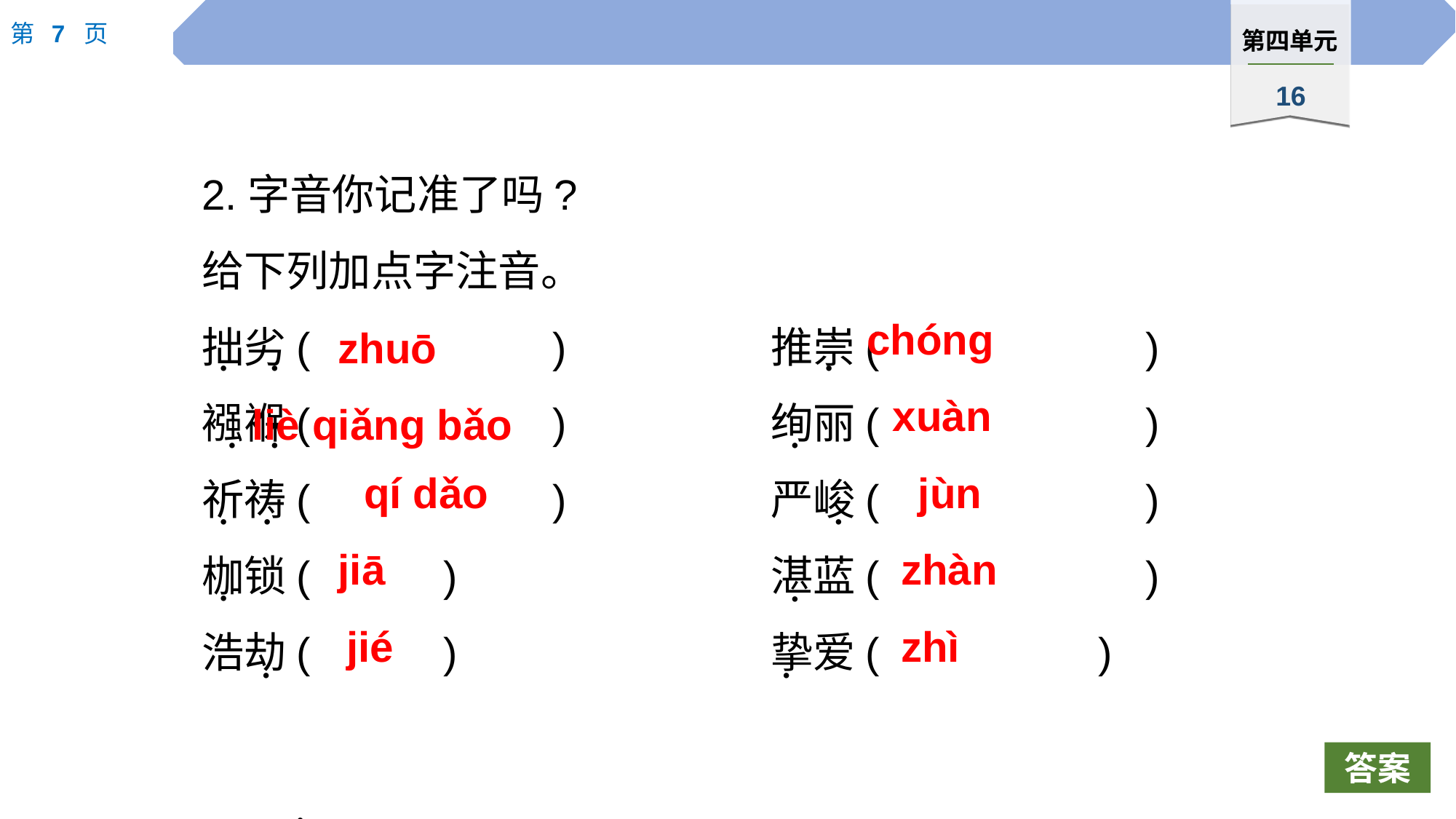

2.字音你记准了吗?
给下列加点字注音。
拙劣(			)　　　　	推崇(		    )
襁褓(			)		绚丽(		    )
祈祷(			)		严峻(		    )
枷锁(		)			湛蓝(		    )
浩劫(		)			挚爱(		)
chóng
zhuō liè
 ·
 ·
 ·
xuàn
qiǎng bǎo
 ·
 ·
 ·
qí dǎo
jùn
 ·
 ·
 ·
jiā
zhàn
 ·
 ·
jié
zhì
 ·
 ·
答案
 ·